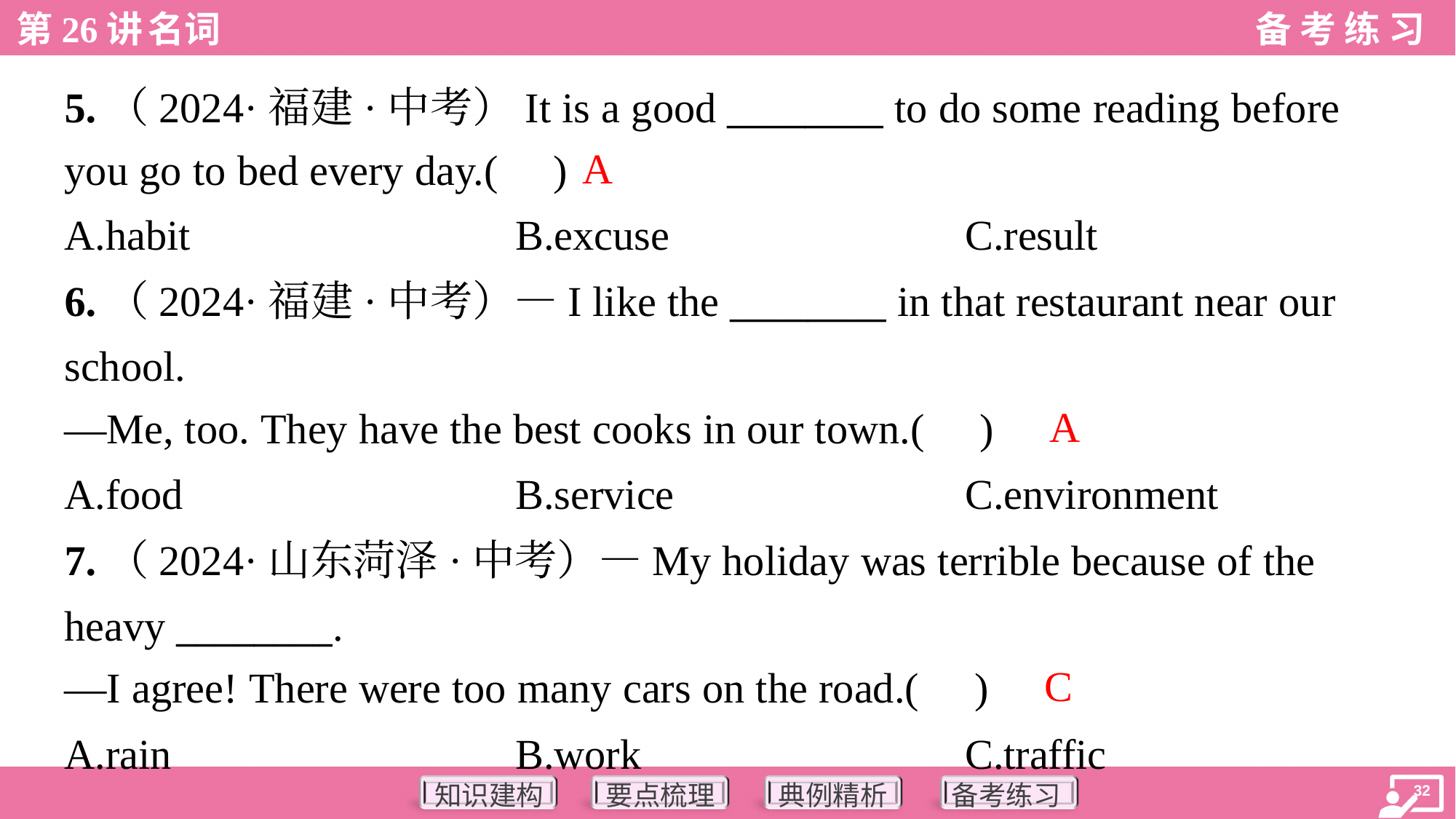

5.（2024·福建·中考）It is a good ________ to do some reading before
you go to bed every day.(     )
A
A.habit	B.excuse	C.result
6.（2024·福建·中考）—I like the ________ in that restaurant near our
school.
—Me, too. They have the best cooks in our town.(     )
A
A.food	B.service	C.environment
7.（2024·山东菏泽·中考）—My holiday was terrible because of the
heavy ________.
—I agree! There were too many cars on the road.(     )
C
A.rain	B.work	C.traffic